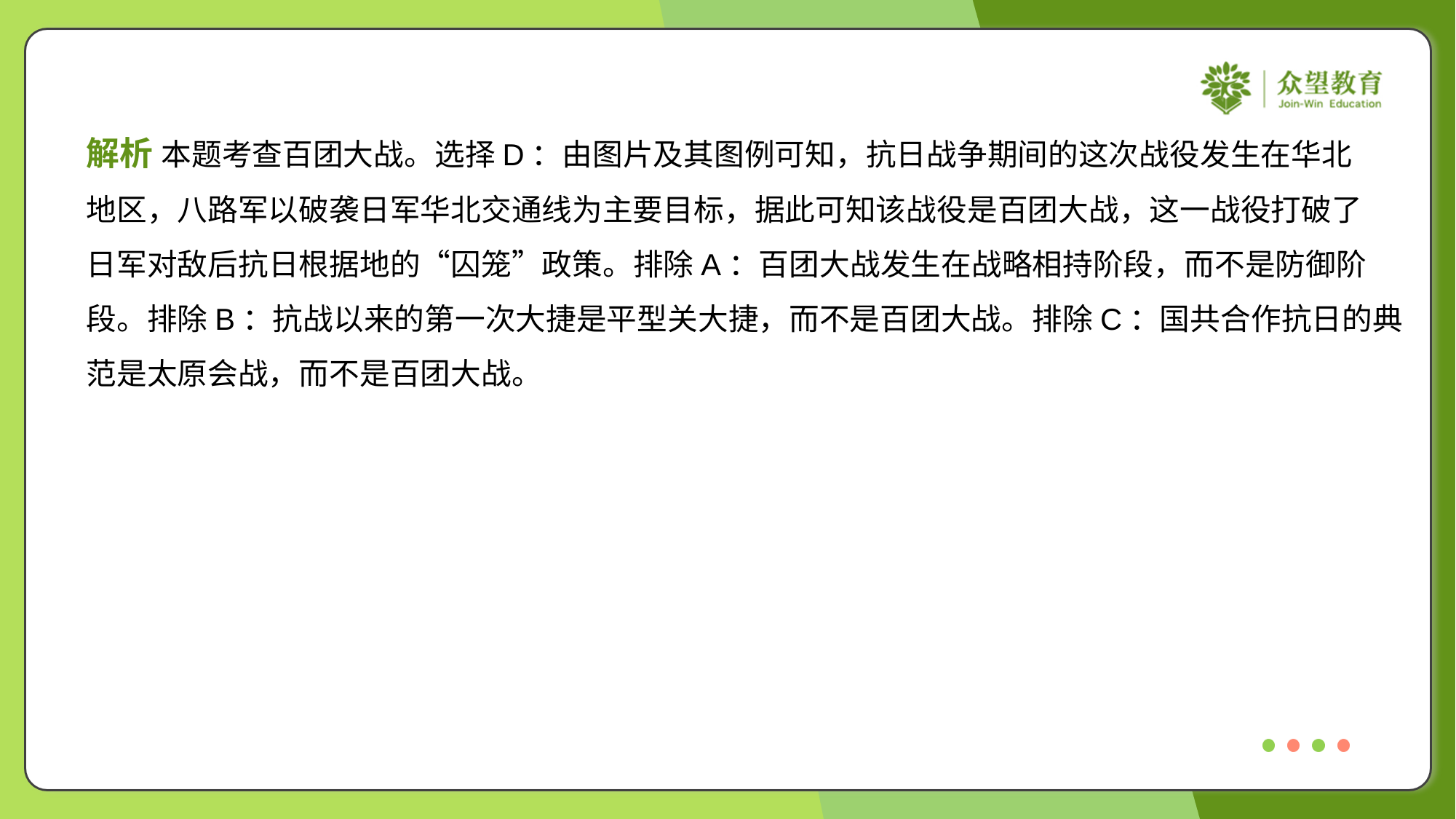

解析 本题考查百团大战。选择D：由图片及其图例可知，抗日战争期间的这次战役发生在华北
地区，八路军以破袭日军华北交通线为主要目标，据此可知该战役是百团大战，这一战役打破了
日军对敌后抗日根据地的“囚笼”政策。排除A：百团大战发生在战略相持阶段，而不是防御阶
段。排除B：抗战以来的第一次大捷是平型关大捷，而不是百团大战。排除C：国共合作抗日的典
范是太原会战，而不是百团大战。